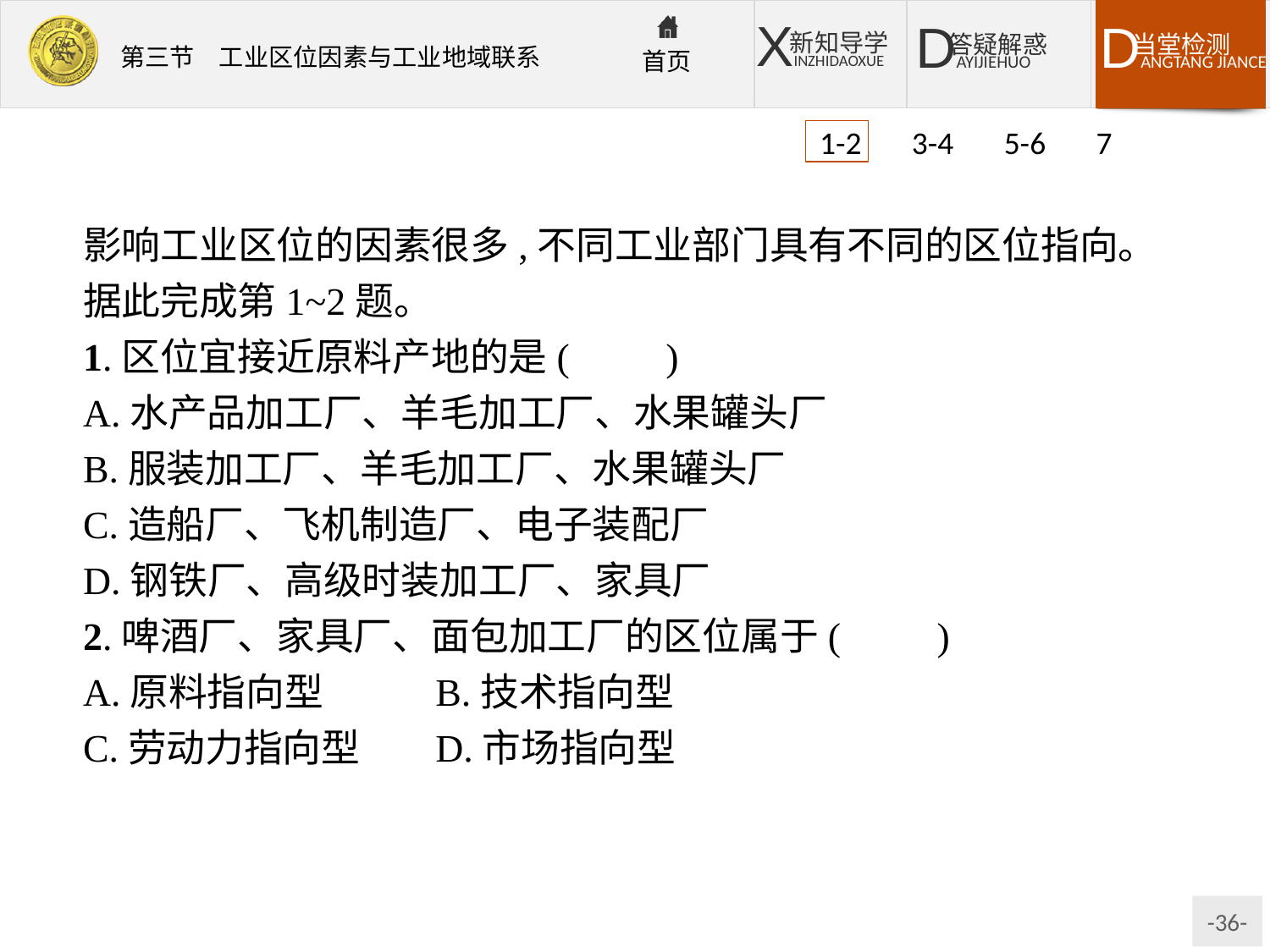

1-2       3-4       5-6       7

影响工业区位的因素很多,不同工业部门具有不同的区位指向。据此完成第1~2题。
1.区位宜接近原料产地的是(　　)
A.水产品加工厂、羊毛加工厂、水果罐头厂
B.服装加工厂、羊毛加工厂、水果罐头厂
C.造船厂、飞机制造厂、电子装配厂
D.钢铁厂、高级时装加工厂、家具厂
2.啤酒厂、家具厂、面包加工厂的区位属于(　　)
A.原料指向型	 	B.技术指向型
C.劳动力指向型	D.市场指向型